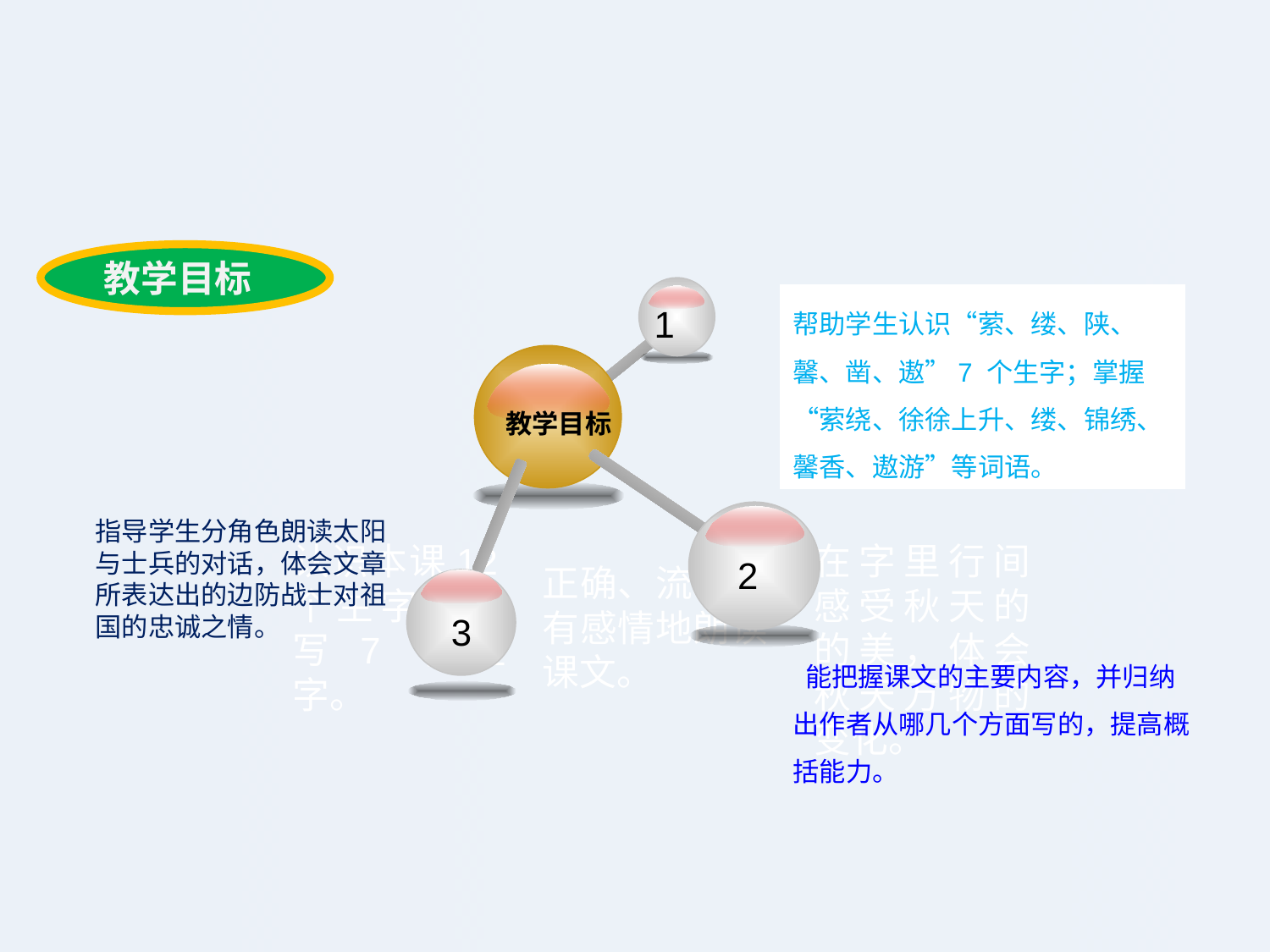

教学目标

帮助学生认识“萦、缕、陕、馨、凿、遨”7 个生字；掌握“萦绕、徐徐上升、缕、锦绣、馨香、遨游”等词语。
   1
教学目标
指导学生分角色朗读太阳与士兵的对话，体会文章所表达出的边防战士对祖国的忠诚之情。

认识本课12个生字，会写7个生字。
在字里行间感受秋天的的美，体会秋天万物的变化。
 2
正确、流利、有感情地朗读课文。
 3
 能把握课文的主要内容，并归纳出作者从哪几个方面写的，提高概括能力。